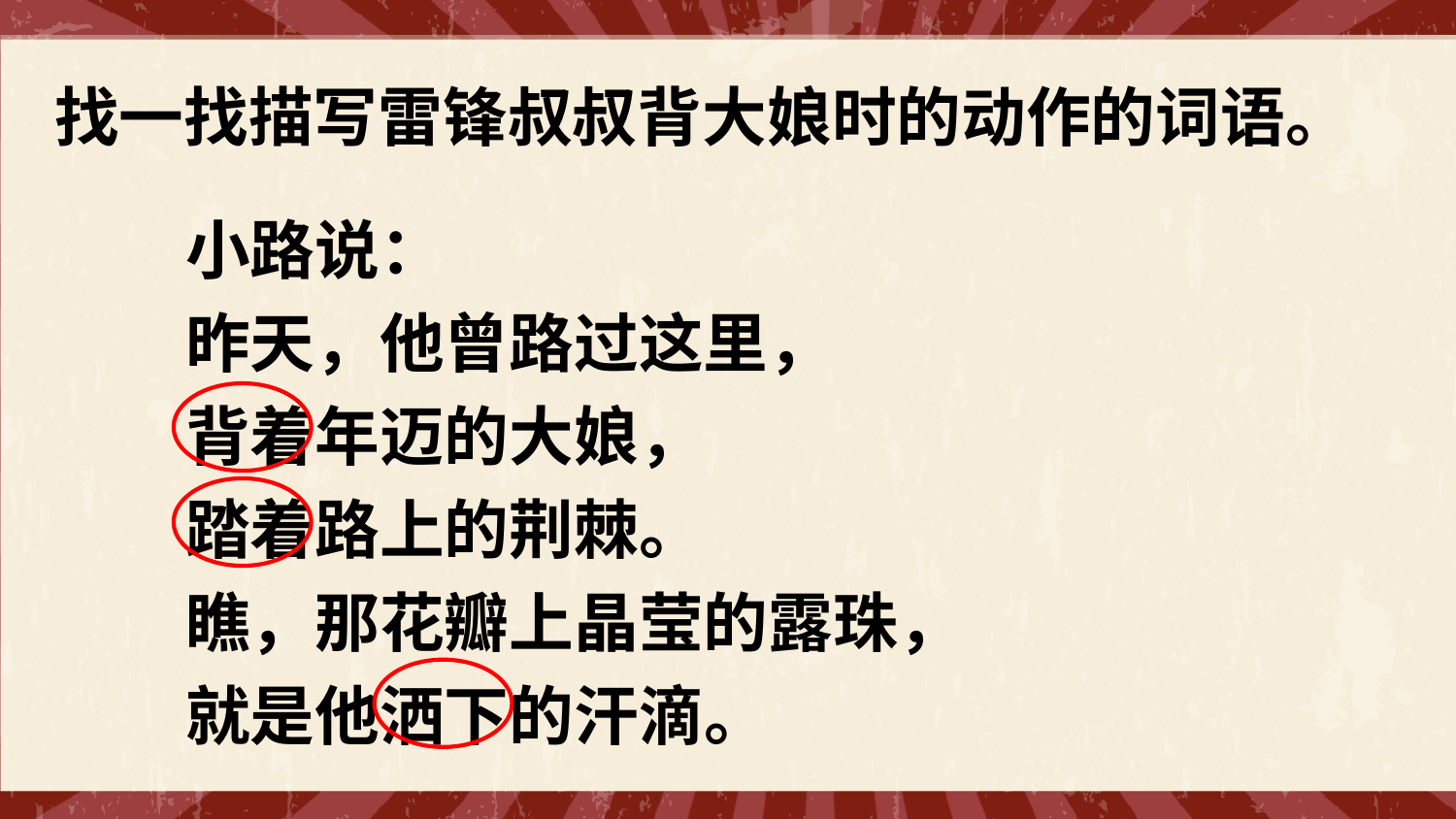

找一找描写雷锋叔叔背大娘时的动作的词语。
小路说：
昨天，他曾路过这里，
背着年迈的大娘，
踏着路上的荆棘。
瞧，那花瓣上晶莹的露珠，
就是他洒下的汗滴。